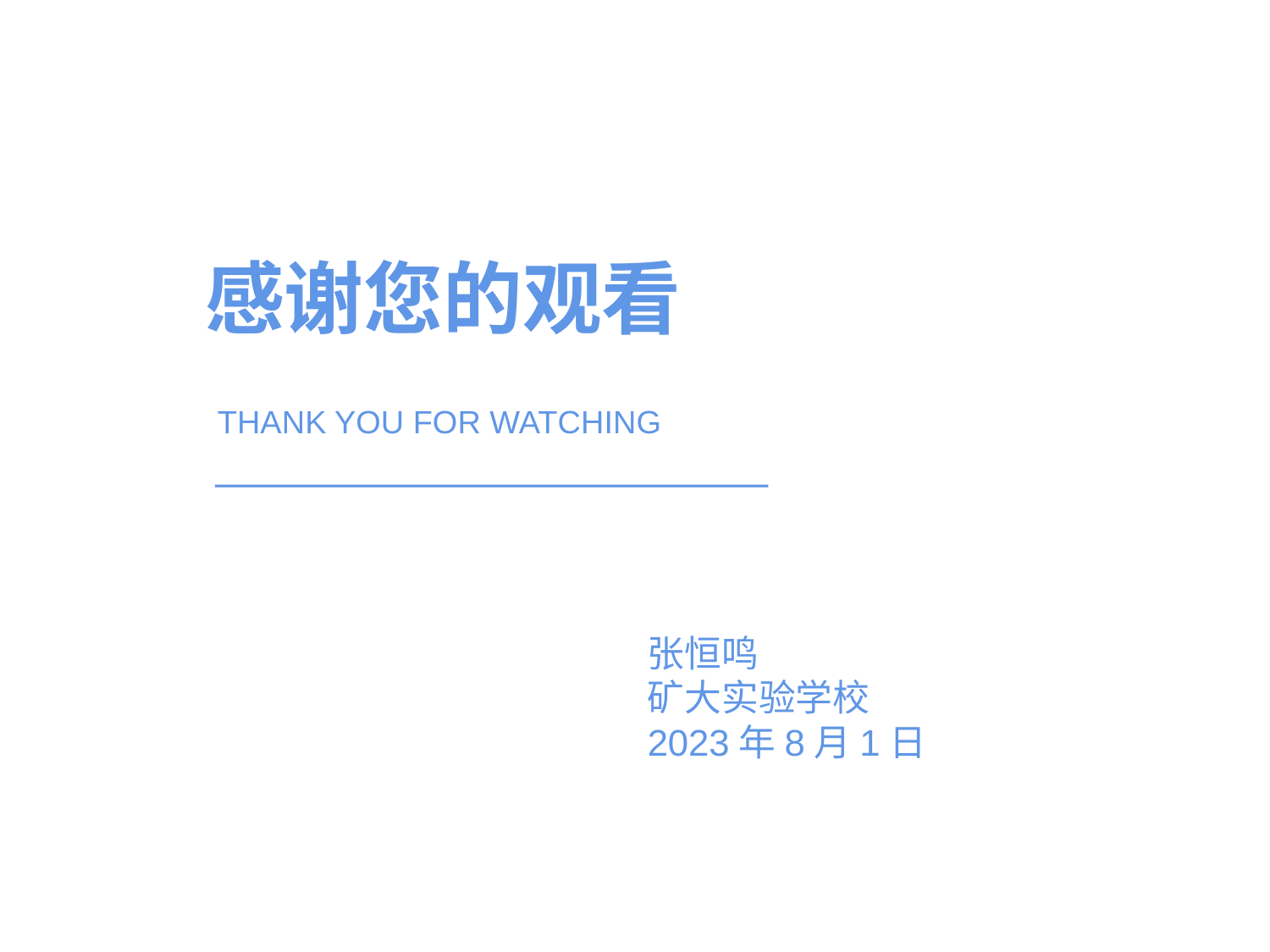

感谢您的观看
THANK YOU FOR WATCHING

张恒鸣
矿大实验学校
2023年8月1日